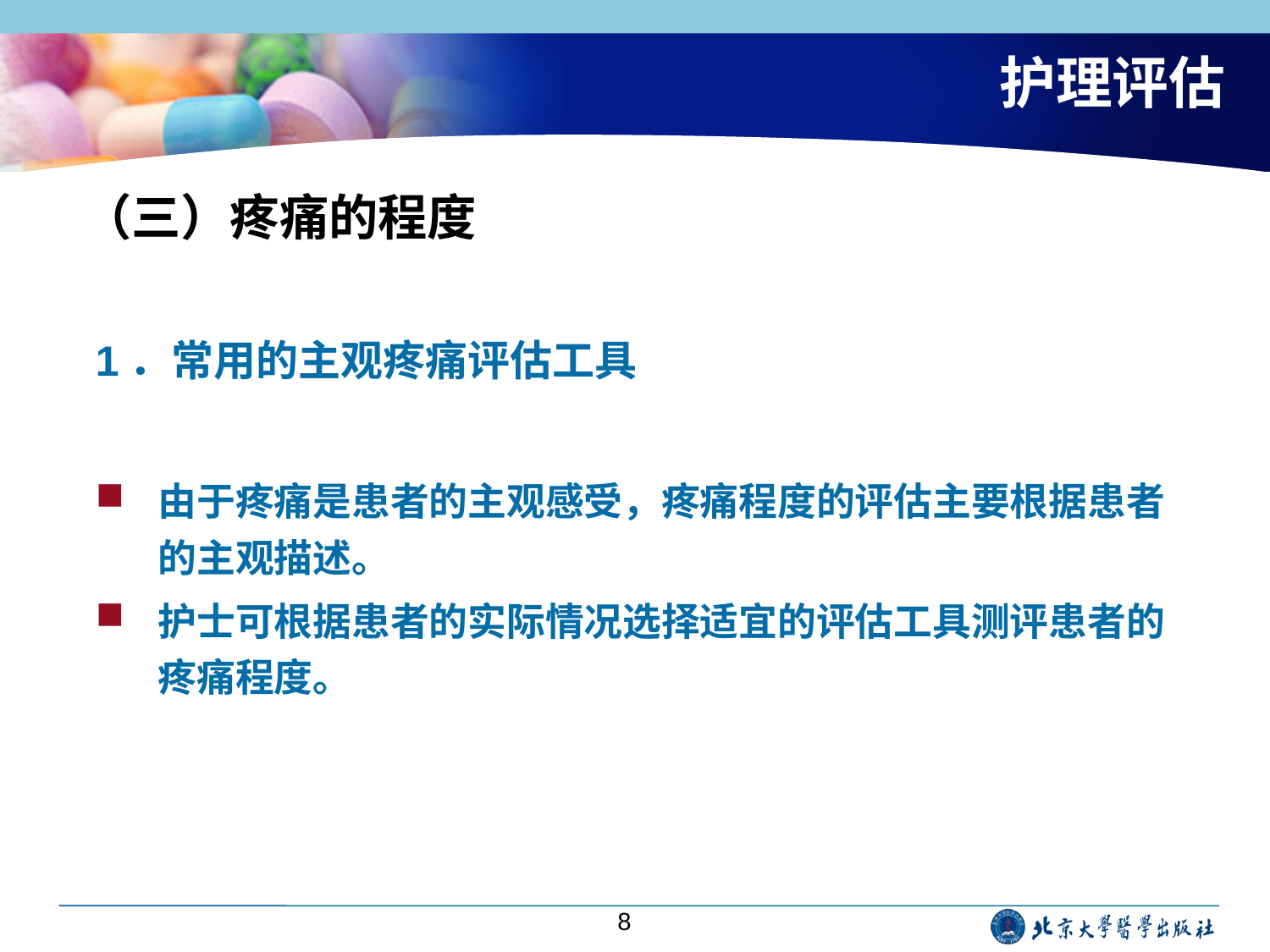

# 护理评估
（三）疼痛的程度

1．常用的主观疼痛评估工具

由于疼痛是患者的主观感受，疼痛程度的评估主要根据患者的主观描述。
护士可根据患者的实际情况选择适宜的评估工具测评患者的疼痛程度。

8